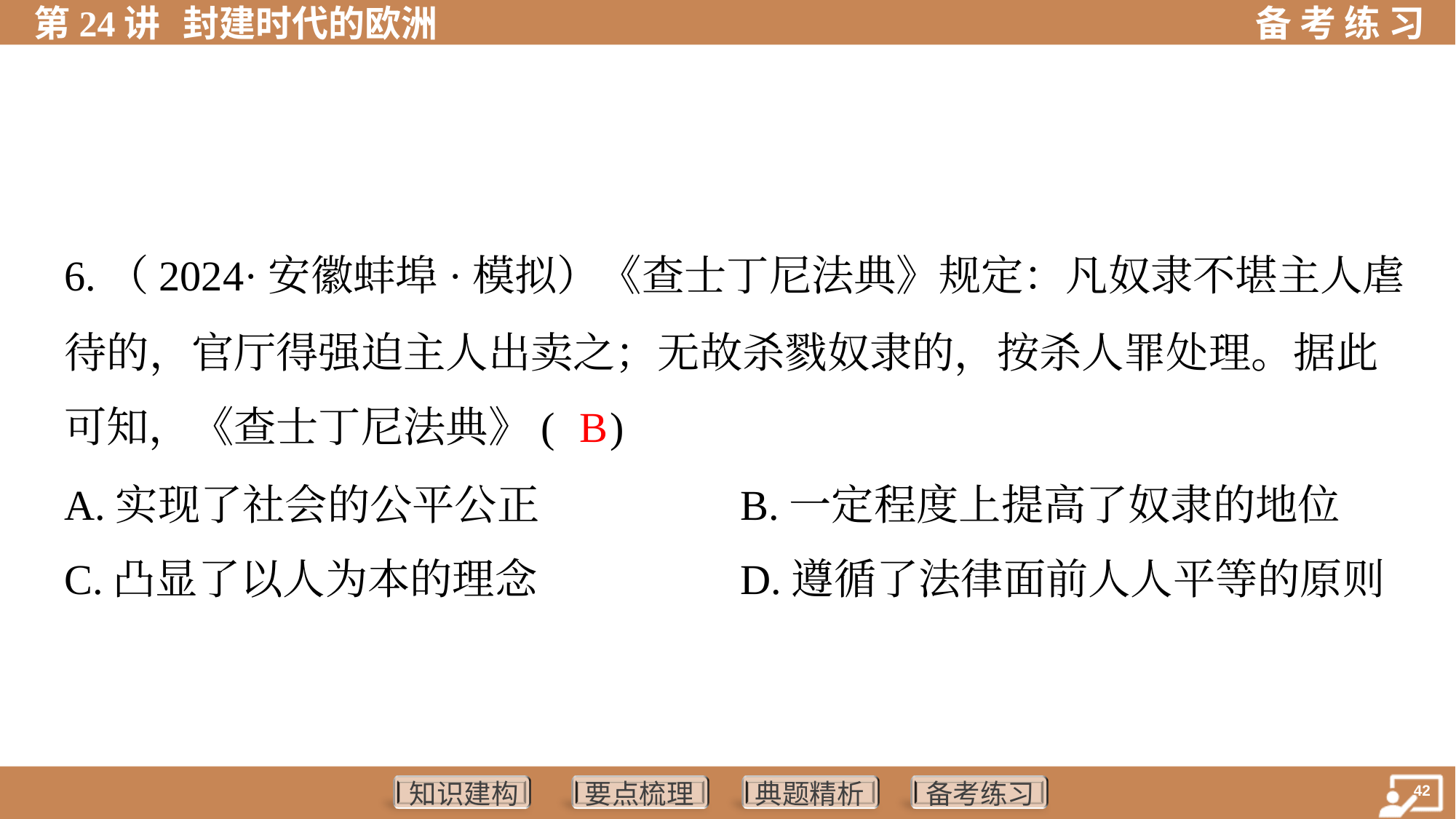

6.（2024·安徽蚌埠·模拟）《查士丁尼法典》规定：凡奴隶不堪主人虐
待的，官厅得强迫主人出卖之；无故杀戮奴隶的，按杀人罪处理。据此
可知，《查士丁尼法典》(     )
B
A.实现了社会的公平公正	B.一定程度上提高了奴隶的地位
C.凸显了以人为本的理念	D.遵循了法律面前人人平等的原则